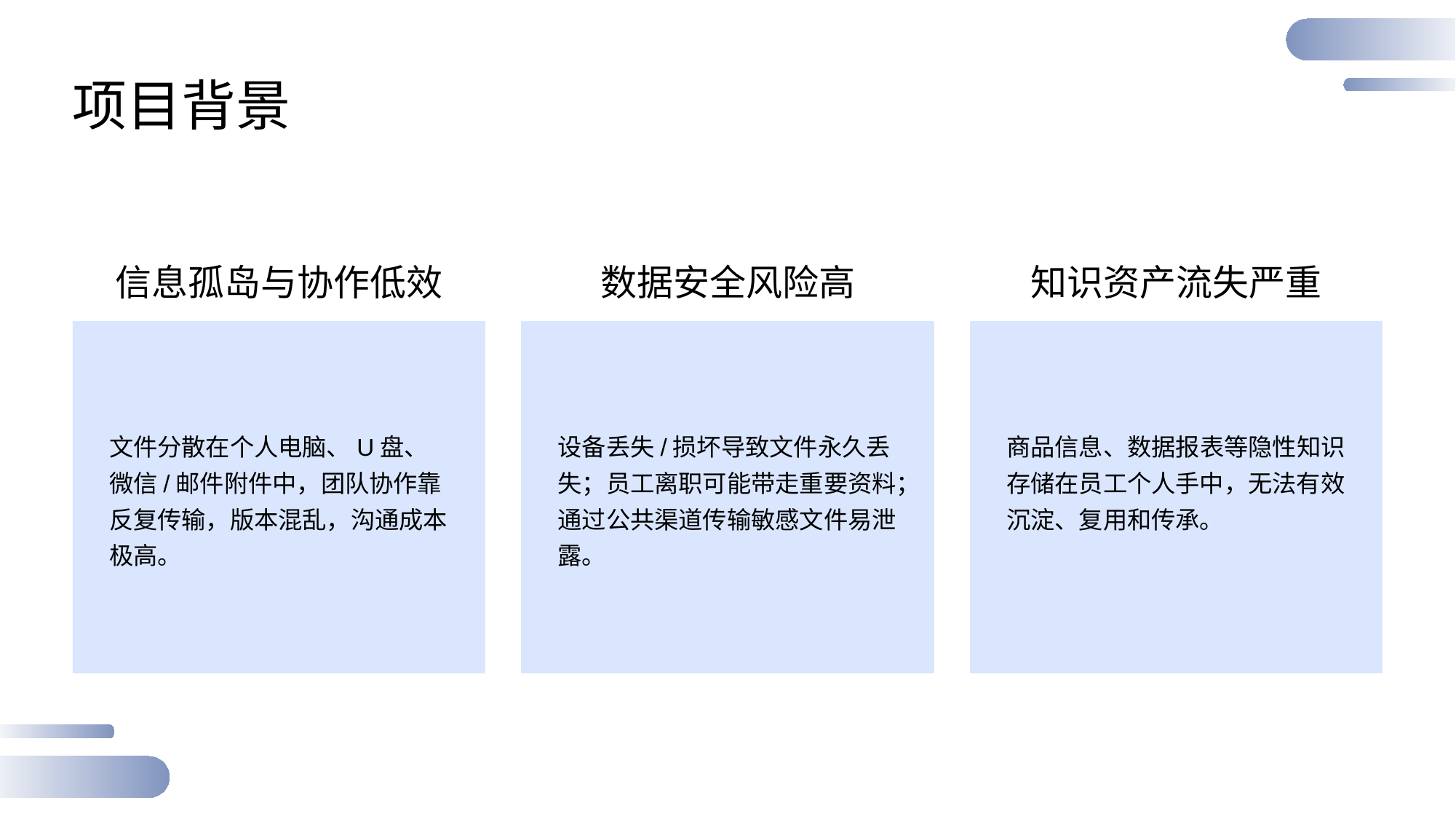

项目背景
信息孤岛与协作低效
数据安全风险高
知识资产流失严重

设备丢失/损坏导致文件永久丢失；员工离职可能带走重要资料；通过公共渠道传输敏感文件易泄露。
商品信息、数据报表等隐性知识存储在员工个人手中，无法有效沉淀、复用和传承。
文件分散在个人电脑、U盘、微信/邮件附件中，团队协作靠反复传输，版本混乱，沟通成本极高。